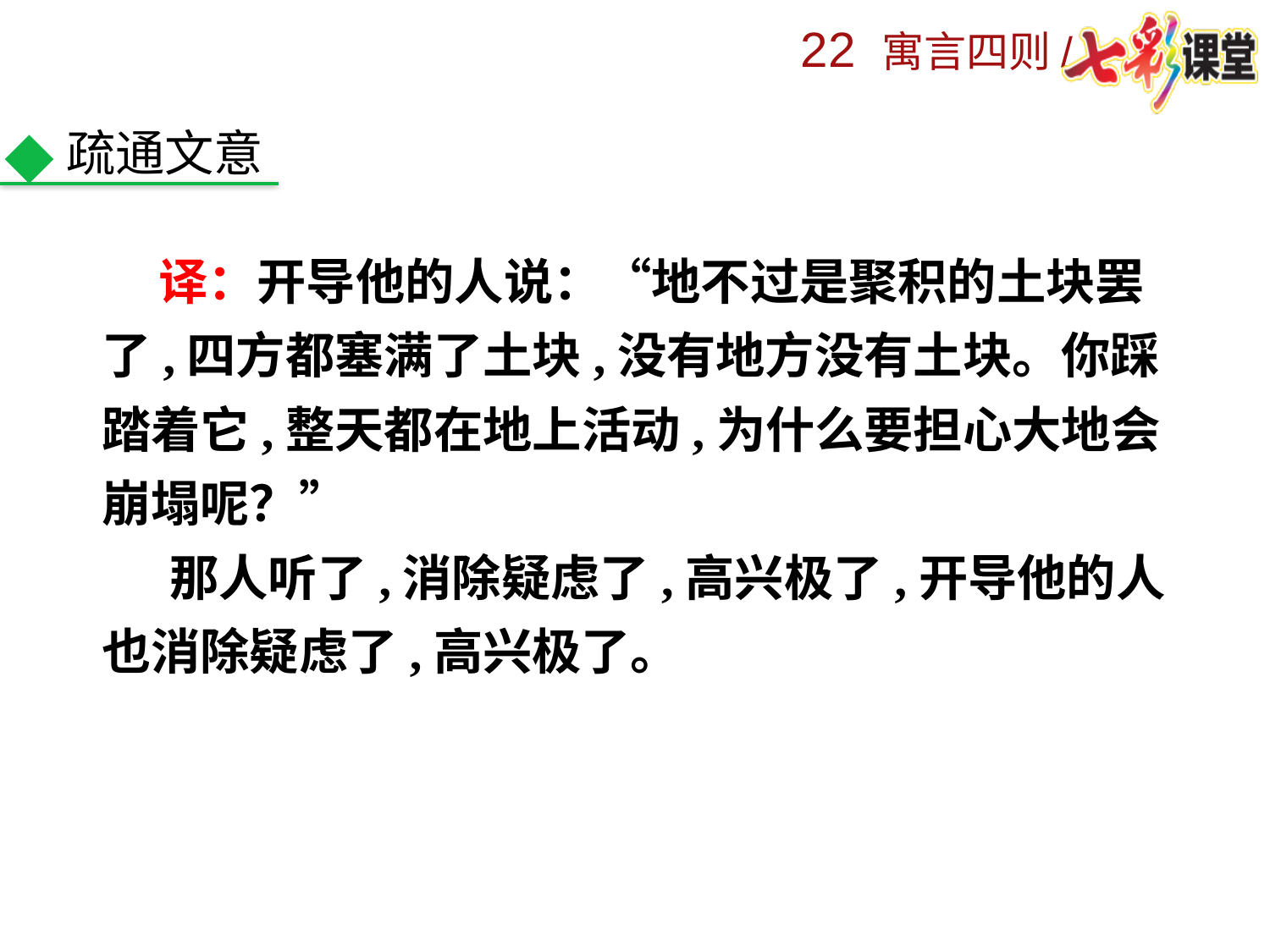

疏通文意

    译：开导他的人说：“地不过是聚积的土块罢了,四方都塞满了土块,没有地方没有土块。你踩踏着它,整天都在地上活动,为什么要担心大地会崩塌呢？”
     那人听了,消除疑虑了,高兴极了,开导他的人也消除疑虑了,高兴极了。